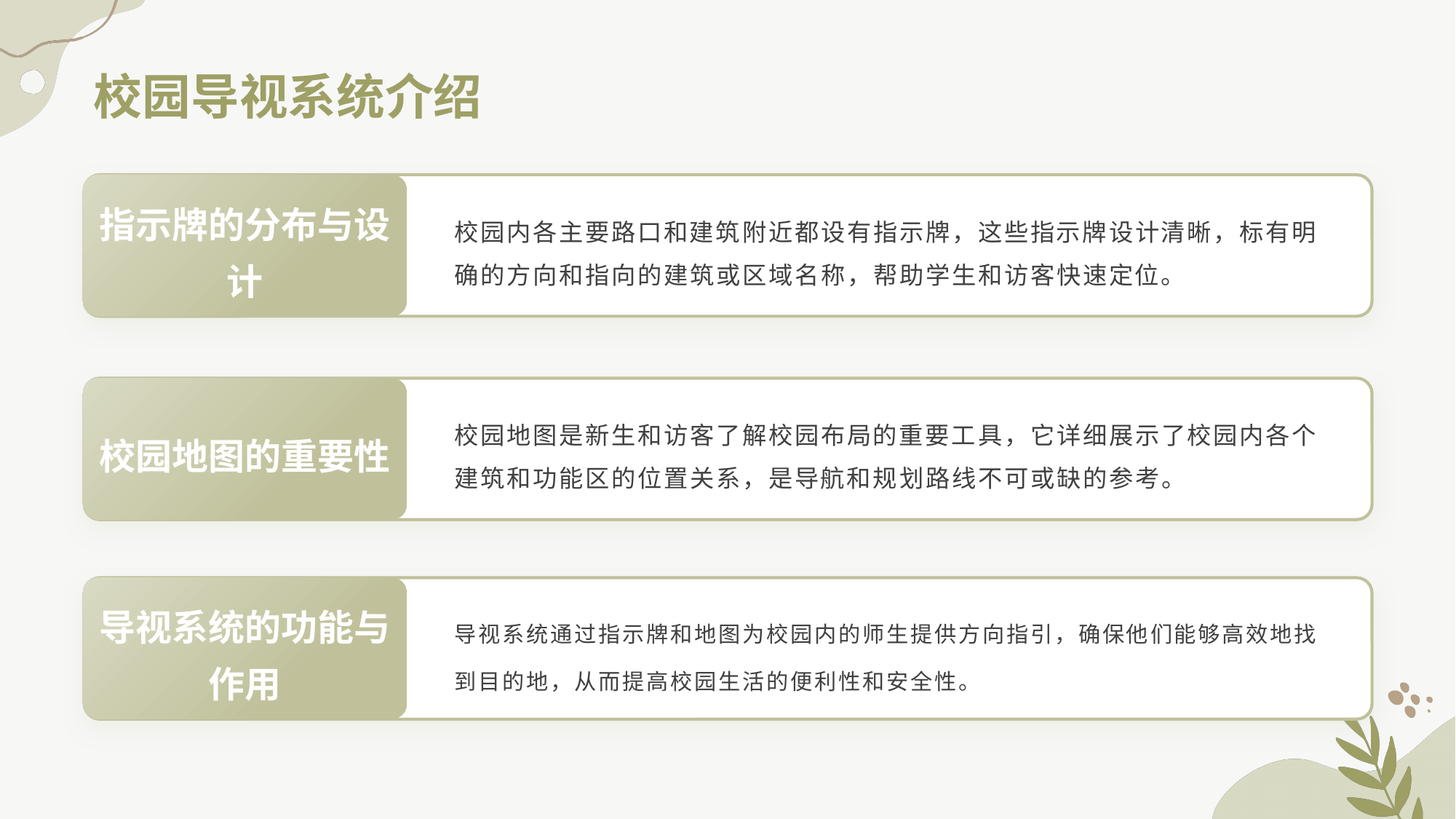

# 校园导视系统介绍
指示牌的分布与设计

校园内各主要路口和建筑附近都设有指示牌，这些指示牌设计清晰，标有明确的方向和指向的建筑或区域名称，帮助学生和访客快速定位。
校园地图的重要性

校园地图是新生和访客了解校园布局的重要工具，它详细展示了校园内各个建筑和功能区的位置关系，是导航和规划路线不可或缺的参考。
导视系统的功能与作用

导视系统通过指示牌和地图为校园内的师生提供方向指引，确保他们能够高效地找到目的地，从而提高校园生活的便利性和安全性。